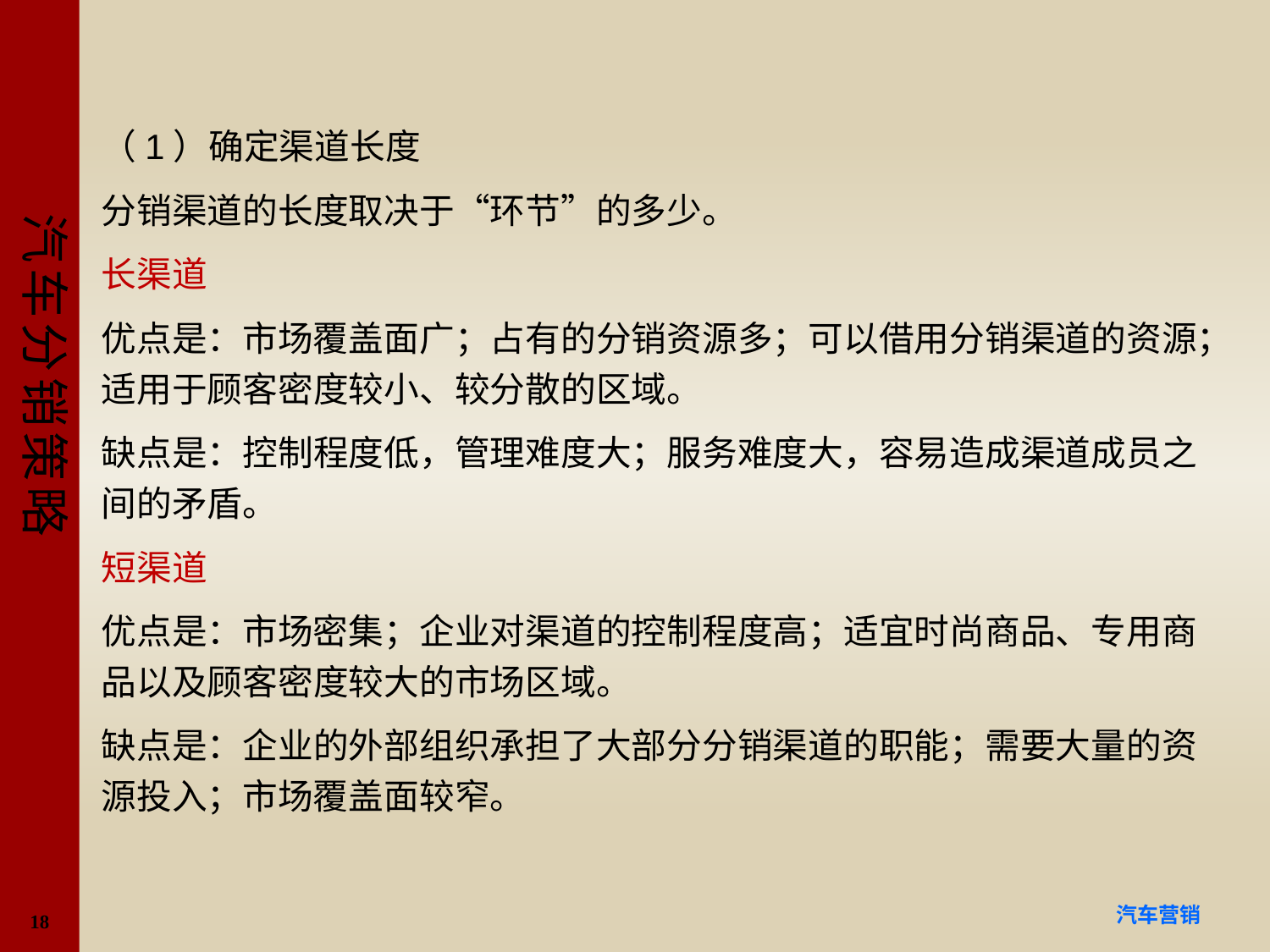

#
（1）确定渠道长度
分销渠道的长度取决于“环节”的多少。
长渠道
优点是：市场覆盖面广；占有的分销资源多；可以借用分销渠道的资源；适用于顾客密度较小、较分散的区域。
缺点是：控制程度低，管理难度大；服务难度大，容易造成渠道成员之间的矛盾。
短渠道
优点是：市场密集；企业对渠道的控制程度高；适宜时尚商品、专用商品以及顾客密度较大的市场区域。
缺点是：企业的外部组织承担了大部分分销渠道的职能；需要大量的资源投入；市场覆盖面较窄。

18